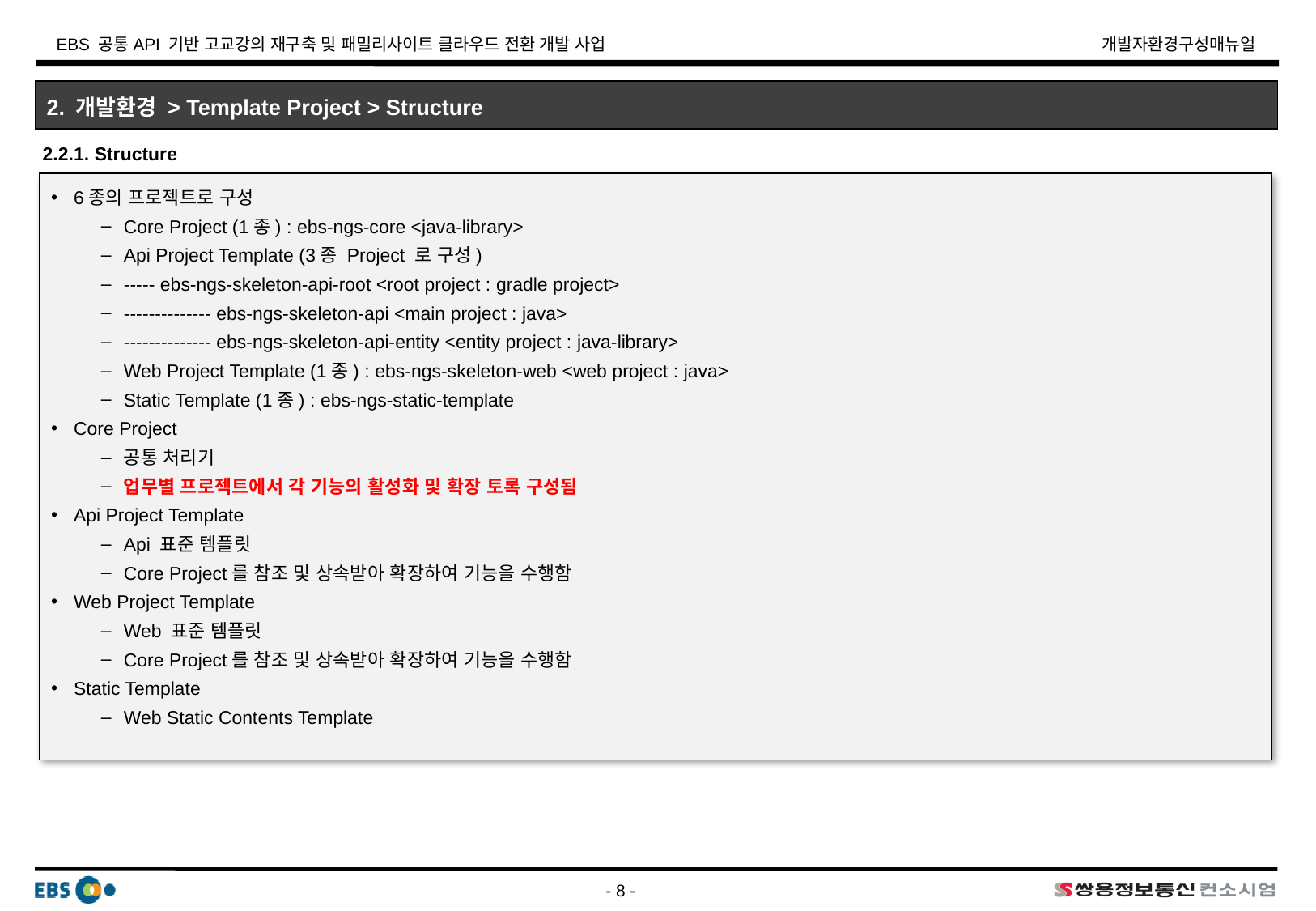

2. 개발환경 > Template Project > Structure
2.2.1. Structure
6종의 프로젝트로 구성
Core Project (1종) : ebs-ngs-core <java-library>
Api Project Template (3종 Project 로 구성)
----- ebs-ngs-skeleton-api-root <root project : gradle project>
-------------- ebs-ngs-skeleton-api <main project : java>
-------------- ebs-ngs-skeleton-api-entity <entity project : java-library>
Web Project Template (1종) : ebs-ngs-skeleton-web <web project : java>
Static Template (1종) : ebs-ngs-static-template
Core Project
공통 처리기
업무별 프로젝트에서 각 기능의 활성화 및 확장 토록 구성됨
Api Project Template
Api 표준 템플릿
Core Project를 참조 및 상속받아 확장하여 기능을 수행함
Web Project Template
Web 표준 템플릿
Core Project를 참조 및 상속받아 확장하여 기능을 수행함
Static Template
Web Static Contents Template